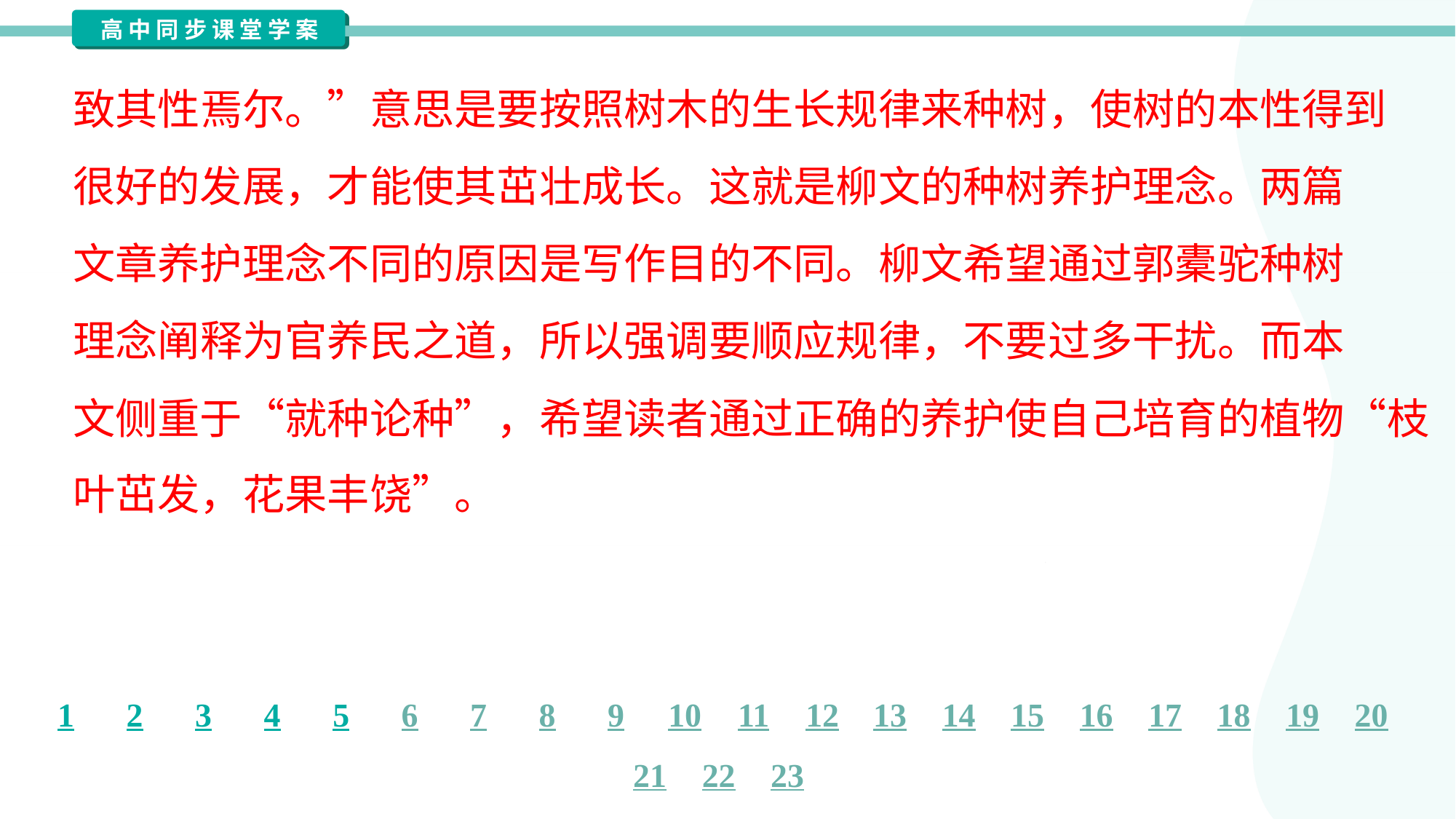

致其性焉尔。”意思是要按照树木的生长规律来种树，使树的本性得到
很好的发展，才能使其茁壮成长。这就是柳文的种树养护理念。两篇
文章养护理念不同的原因是写作目的不同。柳文希望通过郭橐驼种树
理念阐释为官养民之道，所以强调要顺应规律，不要过多干扰。而本
文侧重于“就种论种”，希望读者通过正确的养护使自己培育的植物“枝
叶茁发，花果丰饶”。